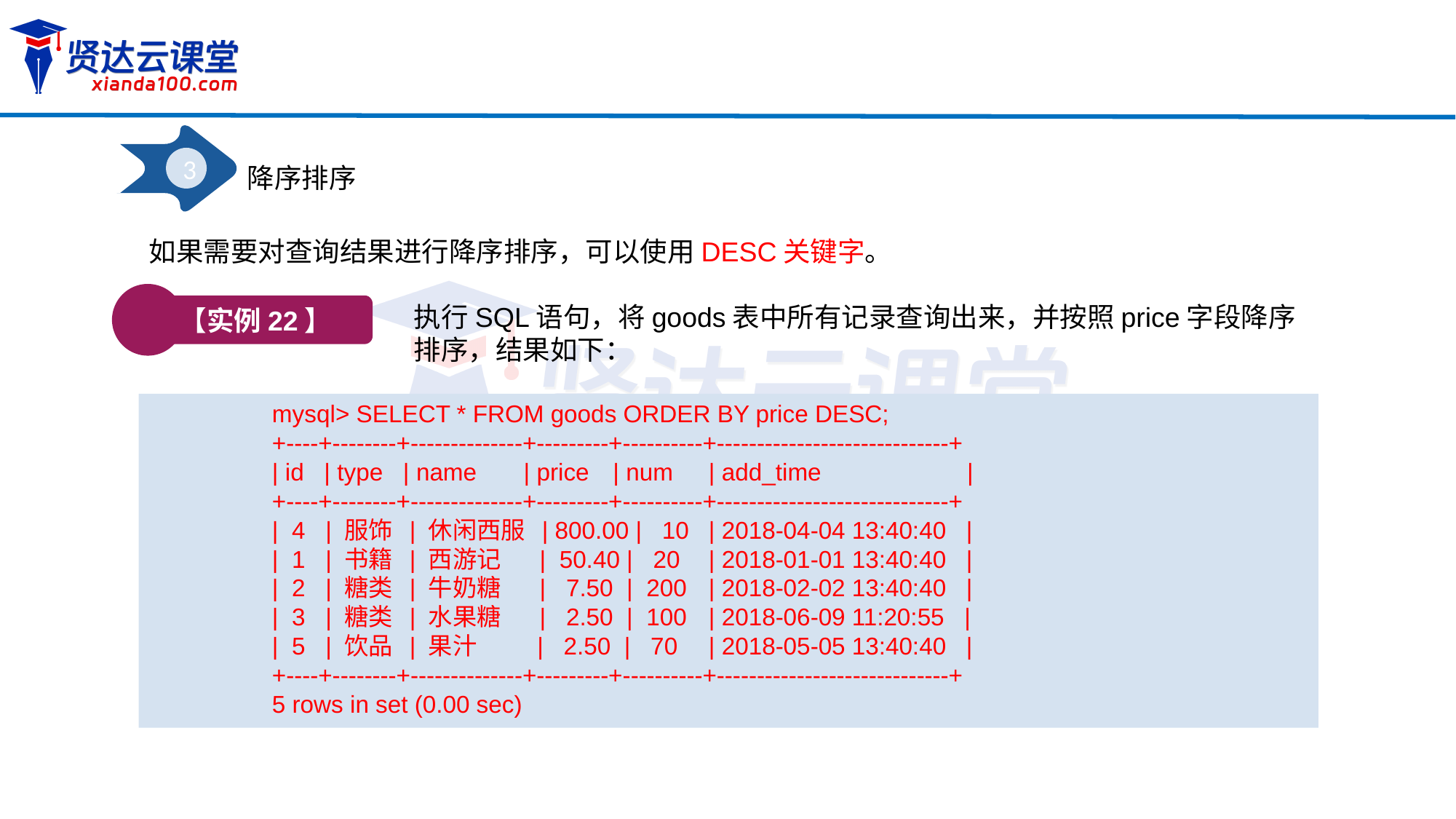

3
降序排序
如果需要对查询结果进行降序排序，可以使用DESC关键字。

【实例22】
执行SQL语句，将goods表中所有记录查询出来，并按照price字段降序排序，结果如下：
mysql> SELECT * FROM goods ORDER BY price DESC;
+----+--------+--------------+---------+----------+-----------------------------+
| id   | type   | name       | price	  | num	| add_time	      |
+----+--------+--------------+---------+----------+-----------------------------+
|  4   | 服饰  | 休闲西服  | 800.00 |   10	| 2018-04-04 13:40:40   |
|  1   | 书籍  | 西游记      |  50.40 |   20	| 2018-01-01 13:40:40   |
|  2   | 糖类  | 牛奶糖      |   7.50  |  200	| 2018-02-02 13:40:40   |
|  3   | 糖类  | 水果糖      |   2.50  |  100	| 2018-06-09 11:20:55   |
|  5   | 饮品  | 果汁          |   2.50  |   70	| 2018-05-05 13:40:40   |
+----+--------+--------------+---------+----------+-----------------------------+
5 rows in set (0.00 sec)